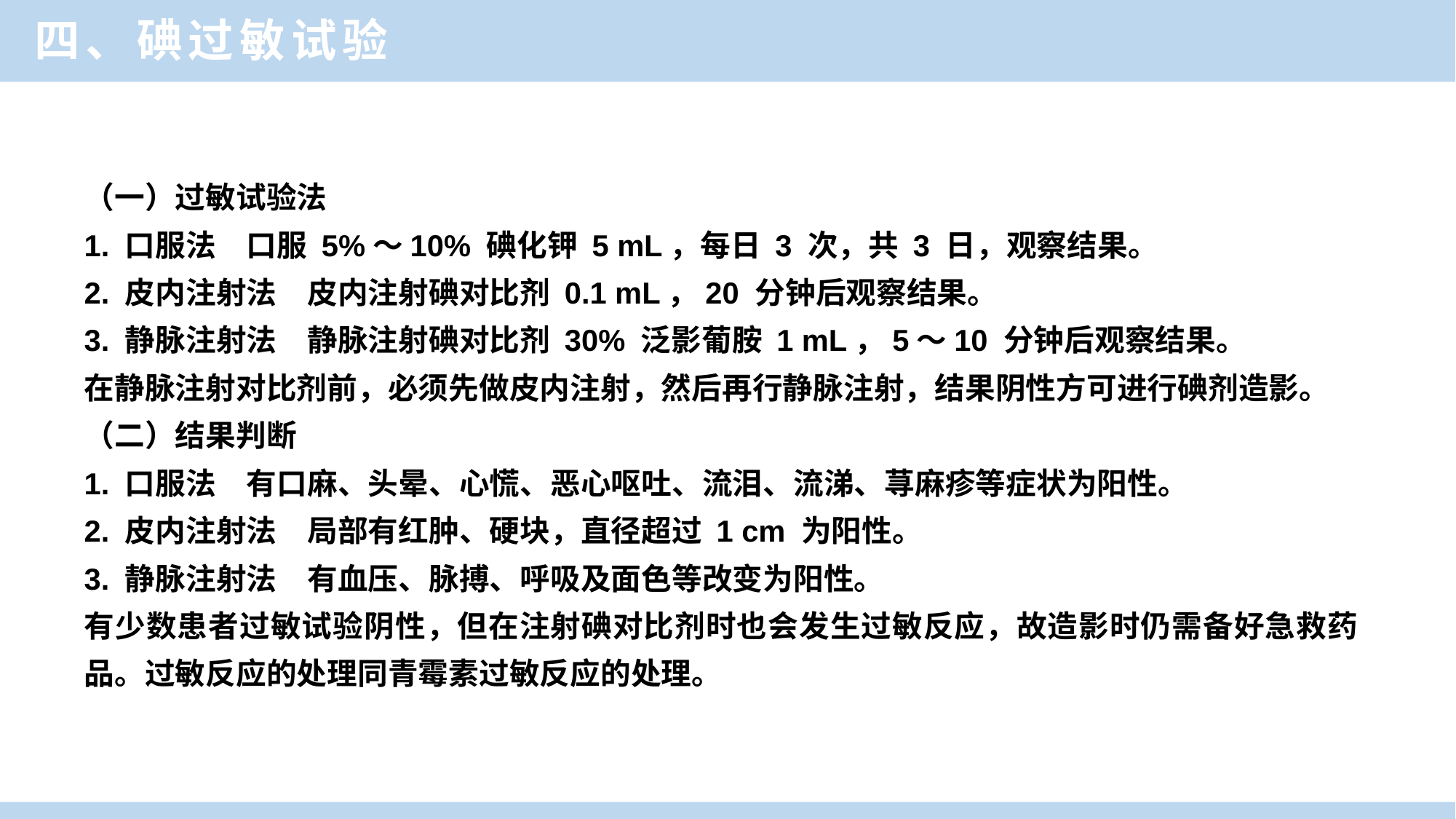

四、碘过敏试验
（一）过敏试验法
1. 口服法　口服 5%～10% 碘化钾 5 mL，每日 3 次，共 3 日，观察结果。
2. 皮内注射法　皮内注射碘对比剂 0.1 mL，20 分钟后观察结果。
3. 静脉注射法　静脉注射碘对比剂 30% 泛影葡胺 1 mL，5～10 分钟后观察结果。
在静脉注射对比剂前，必须先做皮内注射，然后再行静脉注射，结果阴性方可进行碘剂造影。
（二）结果判断
1. 口服法　有口麻、头晕、心慌、恶心呕吐、流泪、流涕、荨麻疹等症状为阳性。
2. 皮内注射法　局部有红肿、硬块，直径超过 1 cm 为阳性。
3. 静脉注射法　有血压、脉搏、呼吸及面色等改变为阳性。
有少数患者过敏试验阴性，但在注射碘对比剂时也会发生过敏反应，故造影时仍需备好急救药品。过敏反应的处理同青霉素过敏反应的处理。